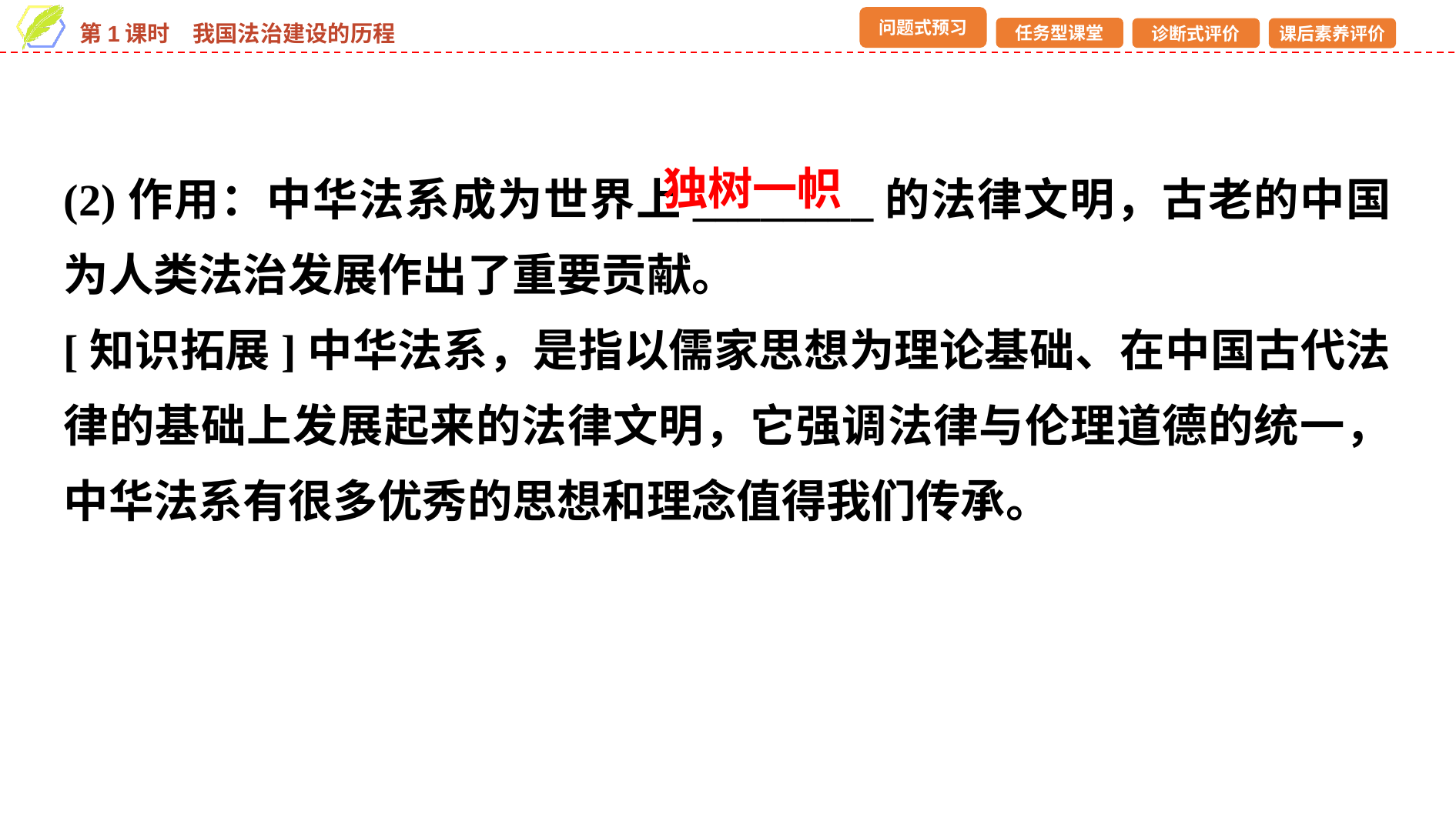

(2)作用：中华法系成为世界上________的法律文明，古老的中国为人类法治发展作出了重要贡献。
[知识拓展]中华法系，是指以儒家思想为理论基础、在中国古代法律的基础上发展起来的法律文明，它强调法律与伦理道德的统一，中华法系有很多优秀的思想和理念值得我们传承。
独树一帜